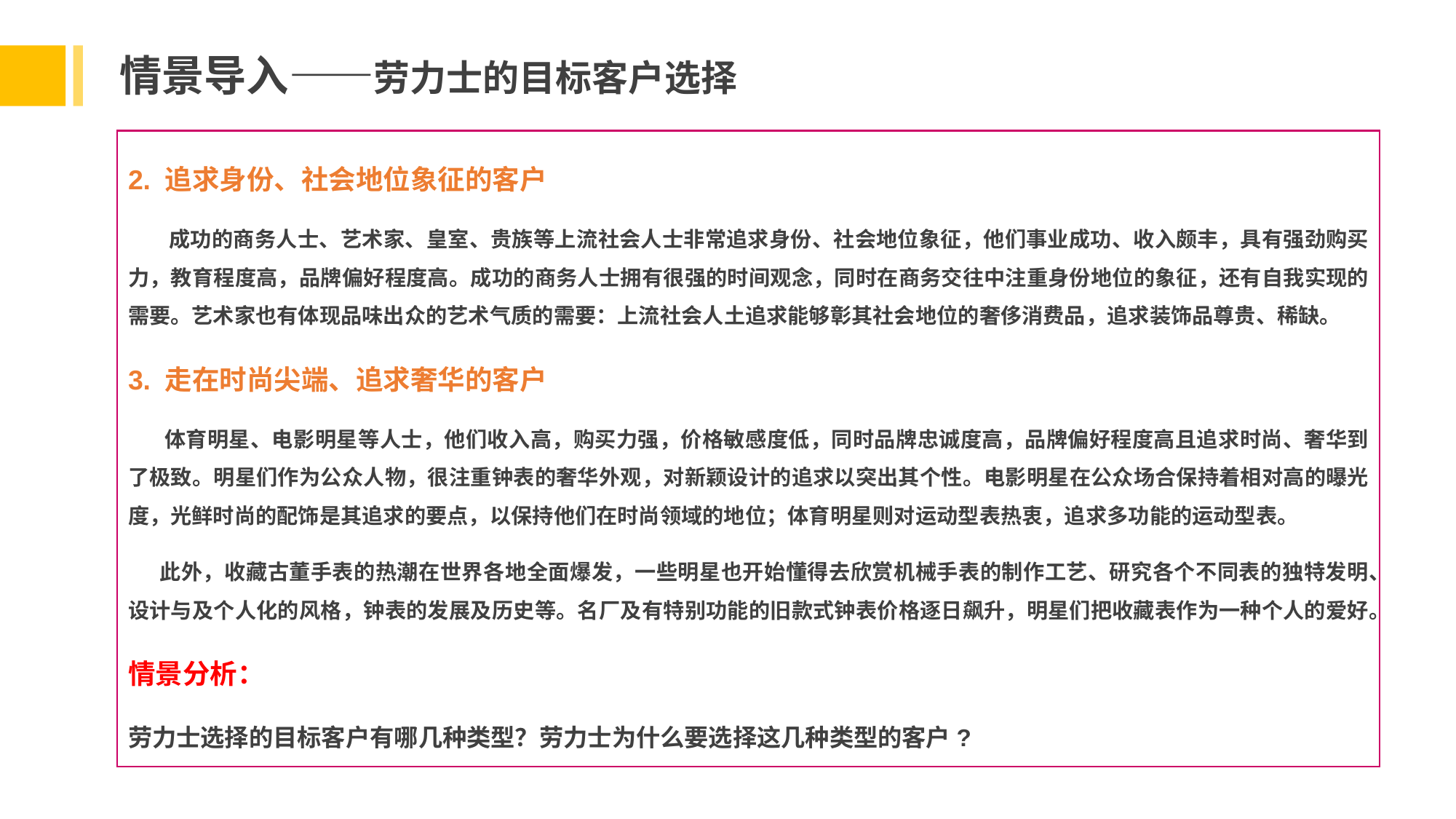

情景导入——劳力士的目标客户选择

2. 追求身份、社会地位象征的客户
       成功的商务人士、艺术家、皇室、贵族等上流社会人士非常追求身份、社会地位象征，他们事业成功、收入颇丰，具有强劲购买力，教育程度高，品牌偏好程度高。成功的商务人士拥有很强的时间观念，同时在商务交往中注重身份地位的象征，还有自我实现的需要。艺术家也有体现品味出众的艺术气质的需要：上流社会人土追求能够彰其社会地位的奢侈消费品，追求装饰品尊贵、稀缺。
3. 走在时尚尖端、追求奢华的客户
      体育明星、电影明星等人士，他们收入高，购买力强，价格敏感度低，同时品牌忠诚度高，品牌偏好程度高且追求时尚、奢华到了极致。明星们作为公众人物，很注重钟表的奢华外观，对新颖设计的追求以突出其个性。电影明星在公众场合保持着相对高的曝光度，光鲜时尚的配饰是其追求的要点，以保持他们在时尚领域的地位；体育明星则对运动型表热衷，追求多功能的运动型表。
     此外，收藏古董手表的热潮在世界各地全面爆发，一些明星也开始懂得去欣赏机械手表的制作工艺、研究各个不同表的独特发明、设计与及个人化的风格，钟表的发展及历史等。名厂及有特别功能的旧款式钟表价格逐日飙升，明星们把收藏表作为一种个人的爱好。
情景分析：
劳力士选择的目标客户有哪几种类型？劳力士为什么要选择这几种类型的客户?